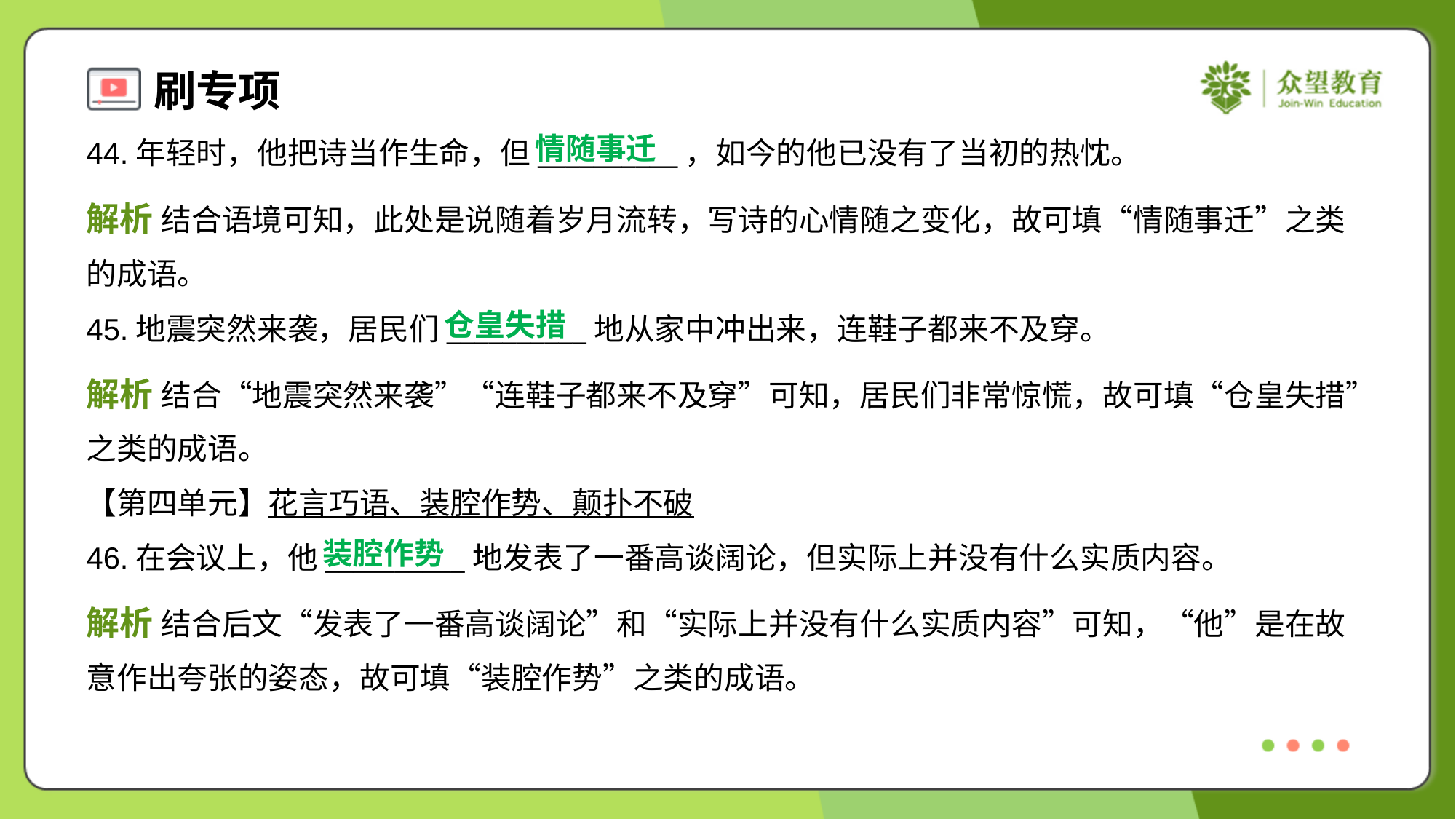

情随事迁
44.年轻时，他把诗当作生命，但__________，如今的他已没有了当初的热忱。
解析 结合语境可知，此处是说随着岁月流转，写诗的心情随之变化，故可填“情随事迁”之类
的成语。
仓皇失措
45.地震突然来袭，居民们__________地从家中冲出来，连鞋子都来不及穿。
解析 结合“地震突然来袭”“连鞋子都来不及穿”可知，居民们非常惊慌，故可填“仓皇失措”
之类的成语。
【第四单元】花言巧语、装腔作势、颠扑不破
装腔作势
46.在会议上，他__________地发表了一番高谈阔论，但实际上并没有什么实质内容。
解析 结合后文“发表了一番高谈阔论”和“实际上并没有什么实质内容”可知，“他”是在故
意作出夸张的姿态，故可填“装腔作势”之类的成语。